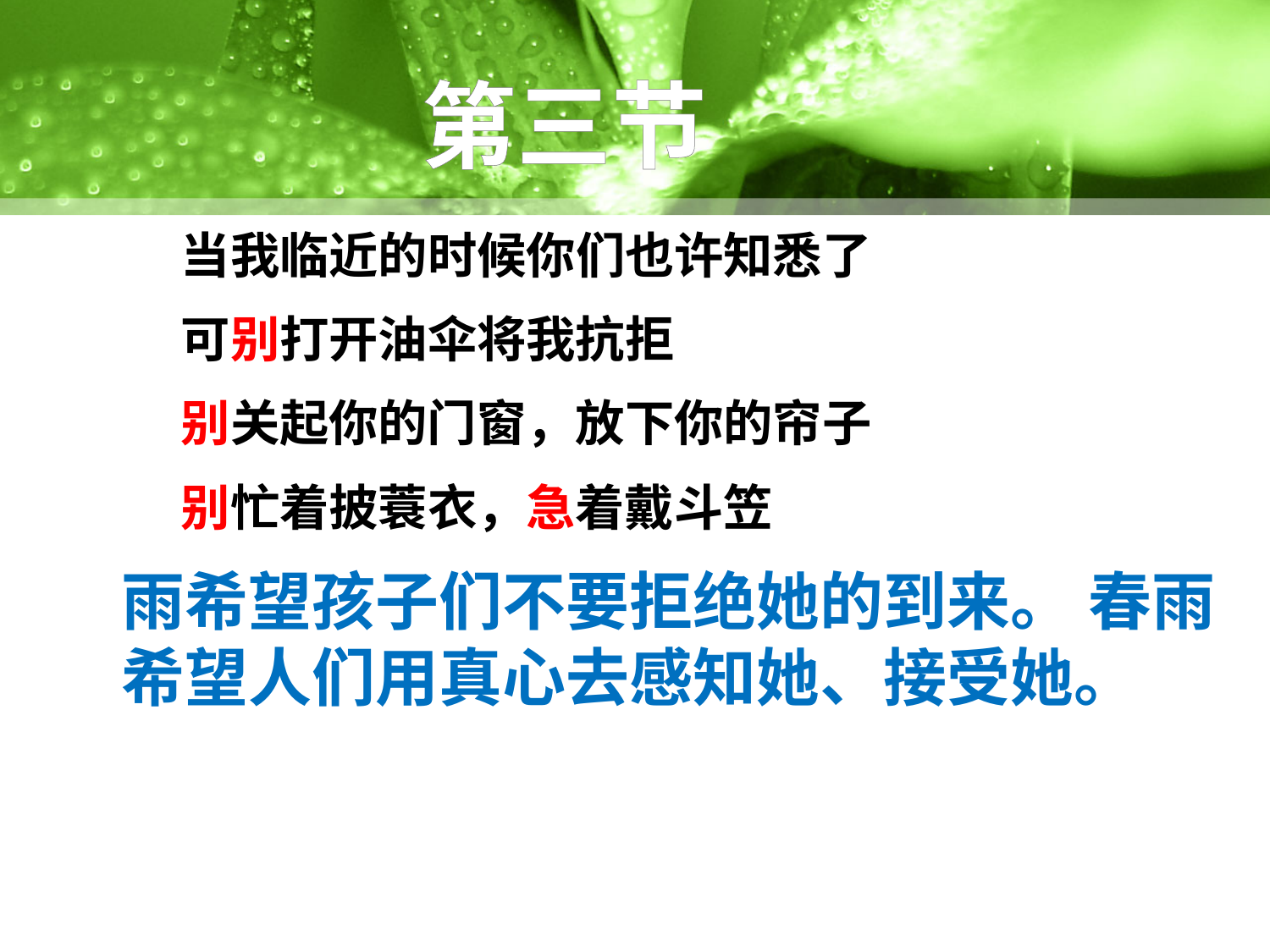

第三节
当我临近的时候你们也许知悉了
可别打开油伞将我抗拒
别关起你的门窗，放下你的帘子
别忙着披蓑衣，急着戴斗笠

雨希望孩子们不要拒绝她的到来。 春雨希望人们用真心去感知她、接受她。